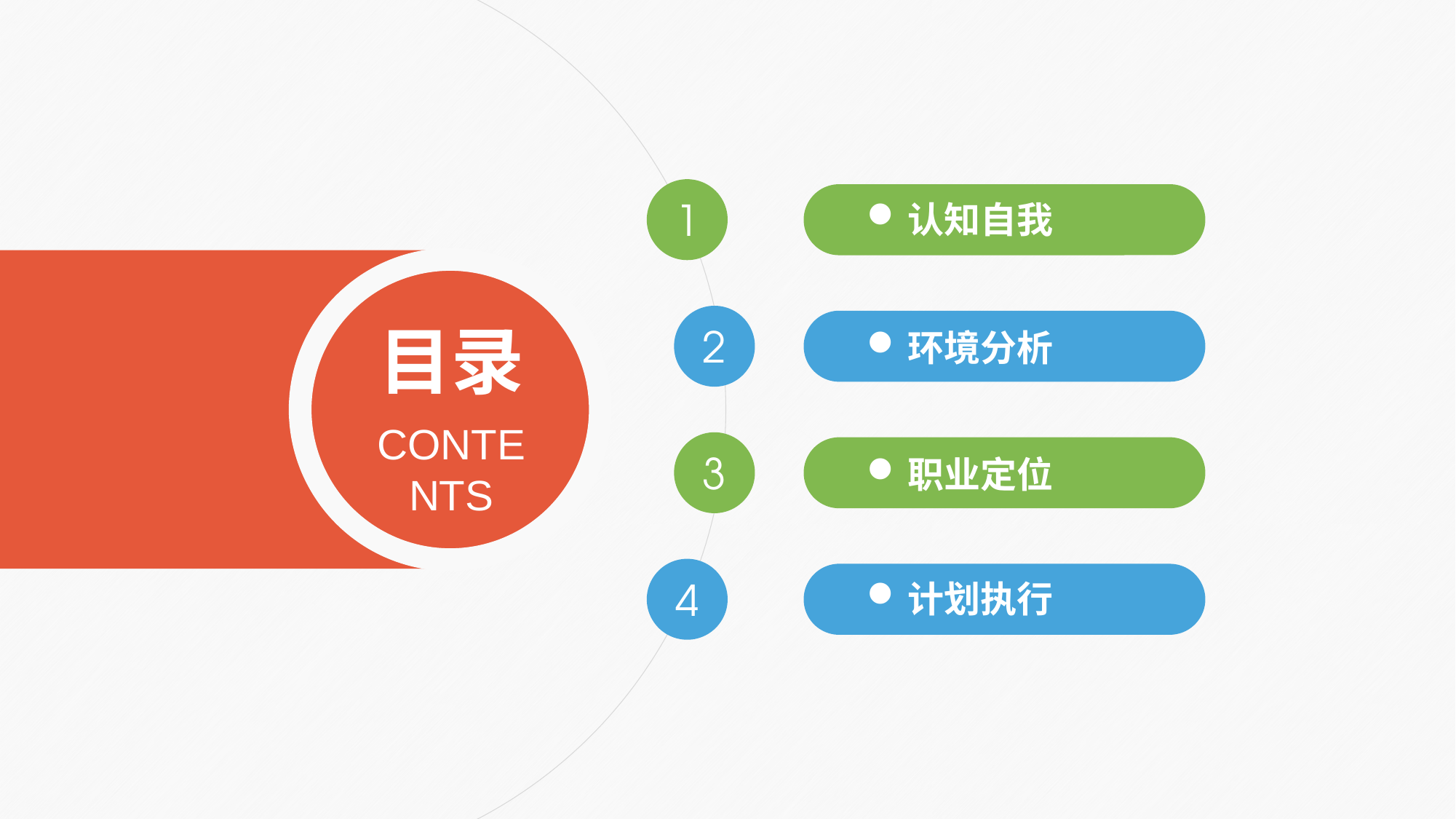

1

认知自我

目录
CONTENTS
2

环境分析
3

职业定位
4

计划执行